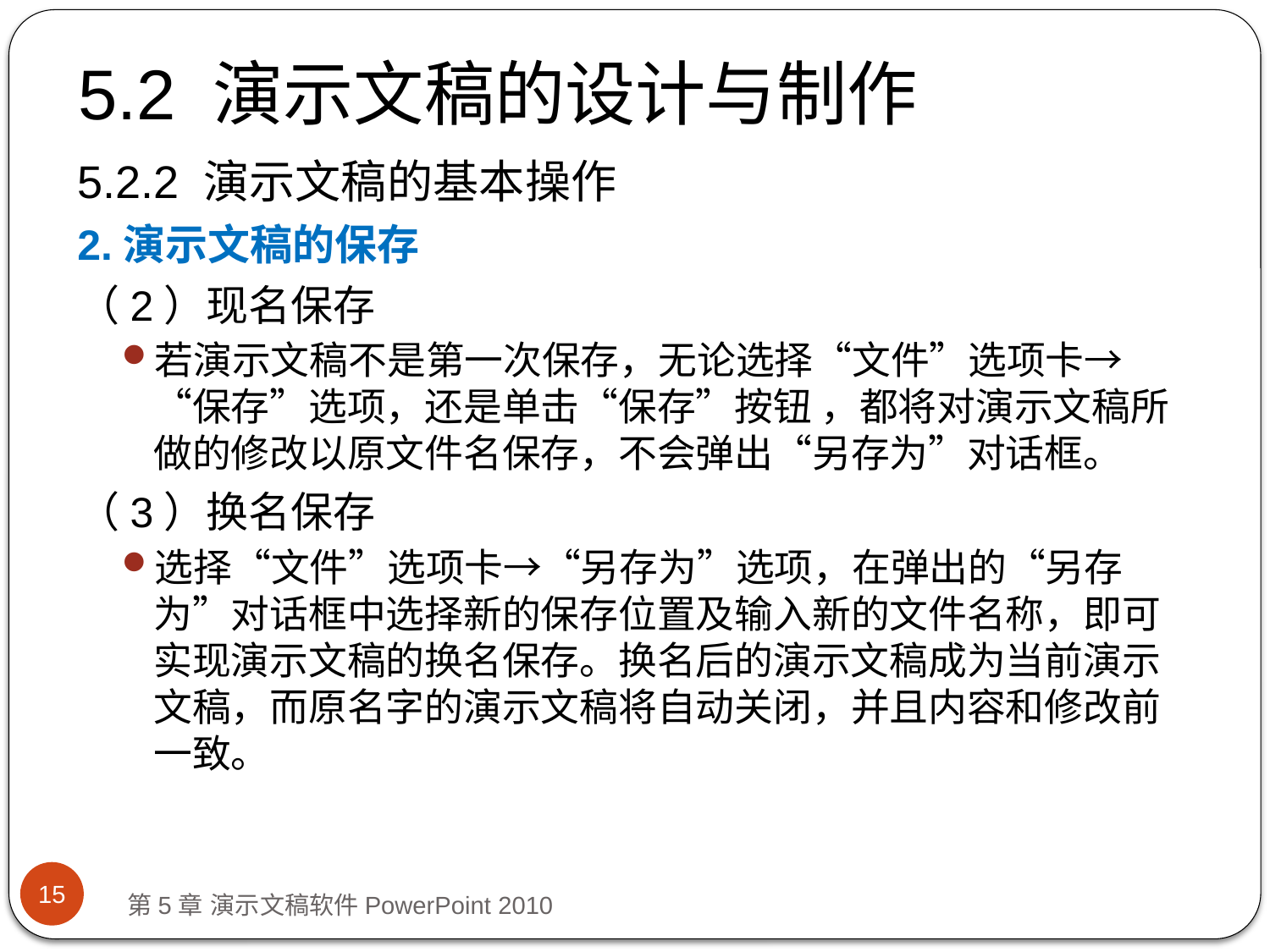

# 5.2 演示文稿的设计与制作
5.2.2 演示文稿的基本操作
2.演示文稿的保存
（2）现名保存
若演示文稿不是第一次保存，无论选择“文件”选项卡→“保存”选项，还是单击“保存”按钮 ，都将对演示文稿所做的修改以原文件名保存，不会弹出“另存为”对话框。
（3）换名保存
选择“文件”选项卡→“另存为”选项，在弹出的“另存为”对话框中选择新的保存位置及输入新的文件名称，即可实现演示文稿的换名保存。换名后的演示文稿成为当前演示文稿，而原名字的演示文稿将自动关闭，并且内容和修改前一致。
15
第5章 演示文稿软件PowerPoint 2010